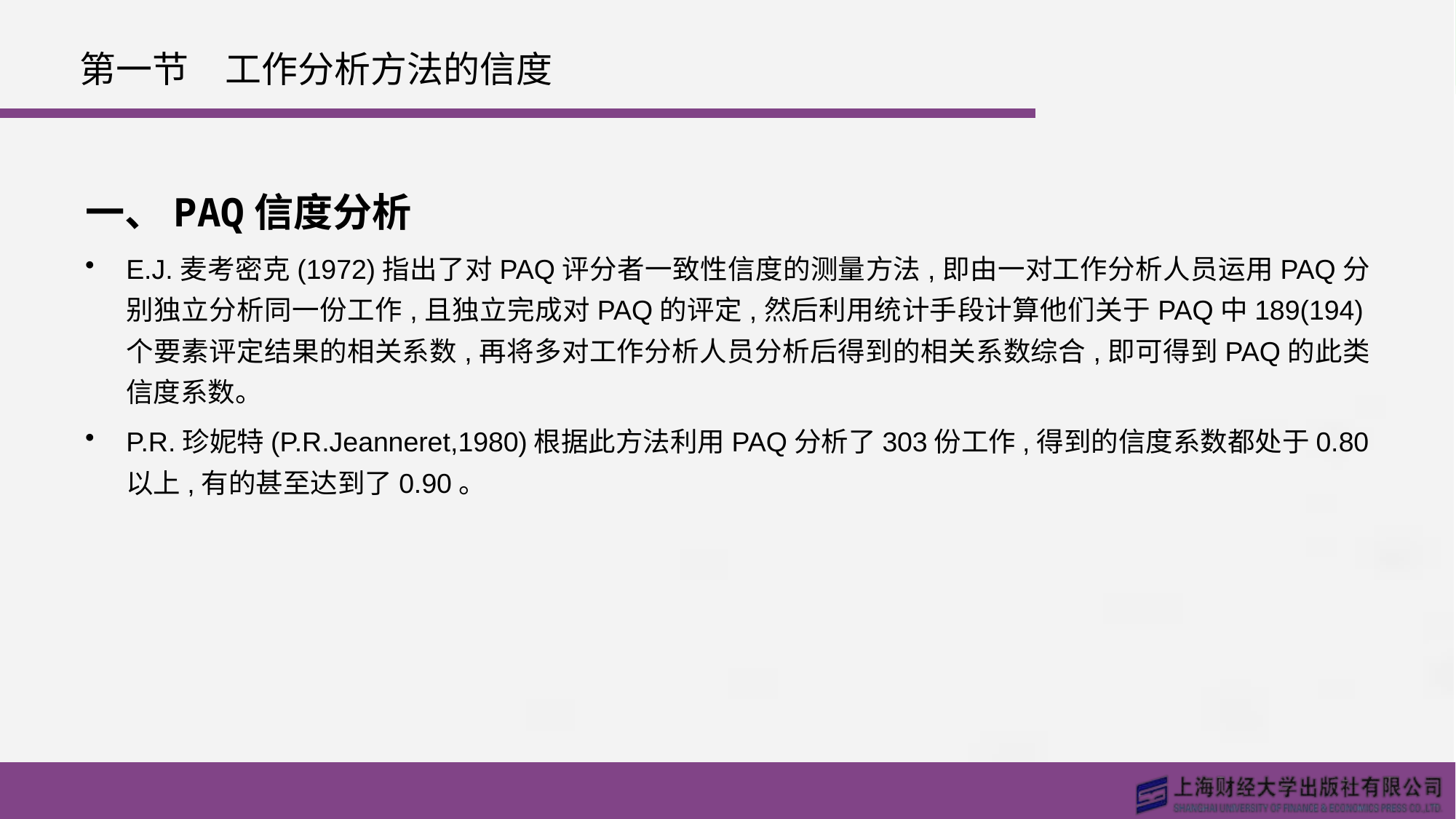

# 第一节　工作分析方法的信度
一、PAQ信度分析
E.J.麦考密克(1972)指出了对PAQ评分者一致性信度的测量方法,即由一对工作分析人员运用PAQ分别独立分析同一份工作,且独立完成对PAQ的评定,然后利用统计手段计算他们关于PAQ中189(194)个要素评定结果的相关系数,再将多对工作分析人员分析后得到的相关系数综合,即可得到PAQ的此类信度系数。
P.R.珍妮特(P.R.Jeanneret,1980)根据此方法利用PAQ分析了303份工作,得到的信度系数都处于0.80以上,有的甚至达到了0.90。